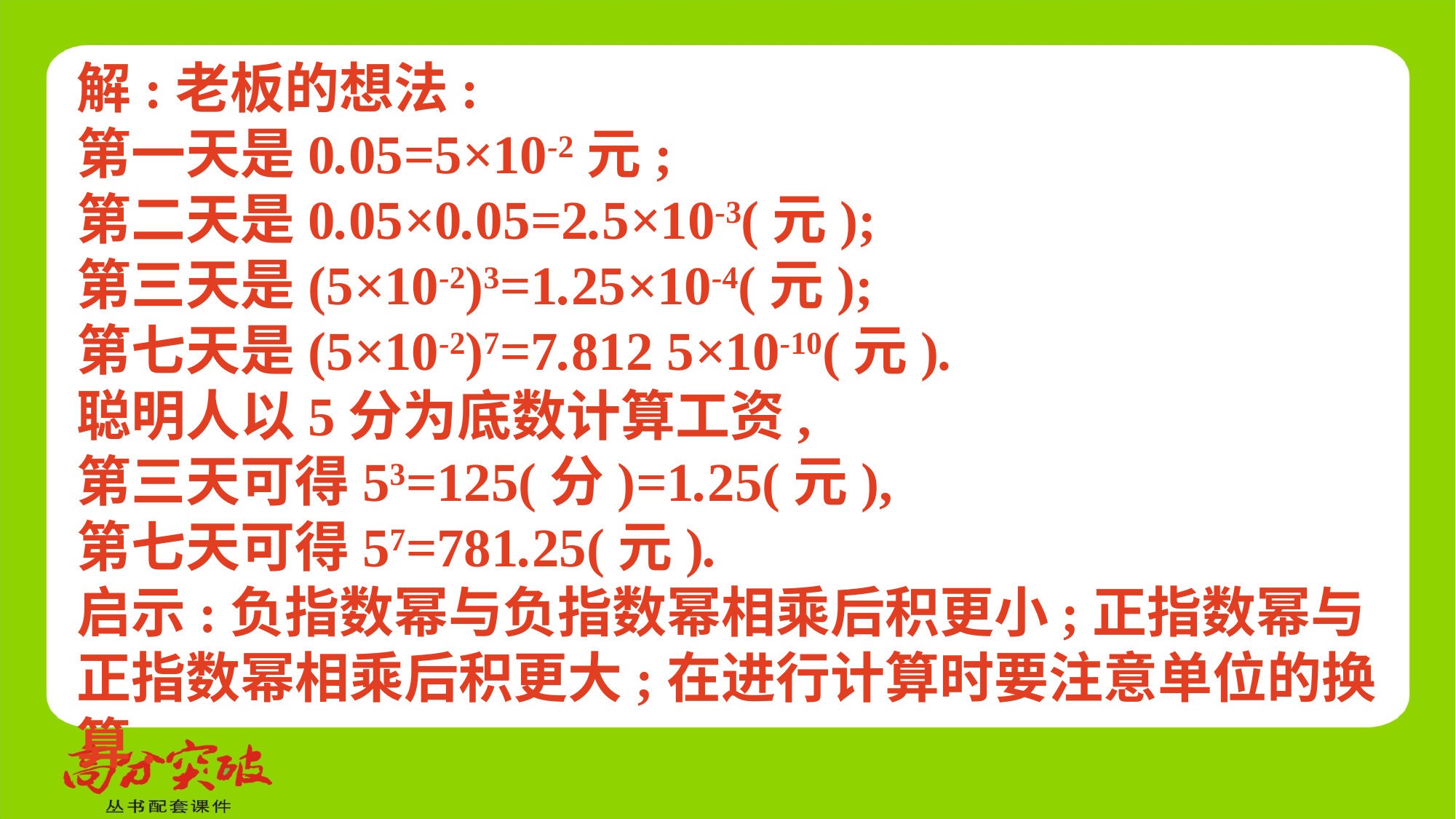

解:老板的想法:
第一天是0.05=5×10-2元;
第二天是0.05×0.05=2.5×10-3(元);
第三天是(5×10-2)3=1.25×10-4(元);
第七天是(5×10-2)7=7.812 5×10-10(元).
聪明人以5分为底数计算工资,
第三天可得53=125(分)=1.25(元),
第七天可得57=781.25(元).
启示:负指数幂与负指数幂相乘后积更小;正指数幂与正指数幂相乘后积更大;在进行计算时要注意单位的换算.